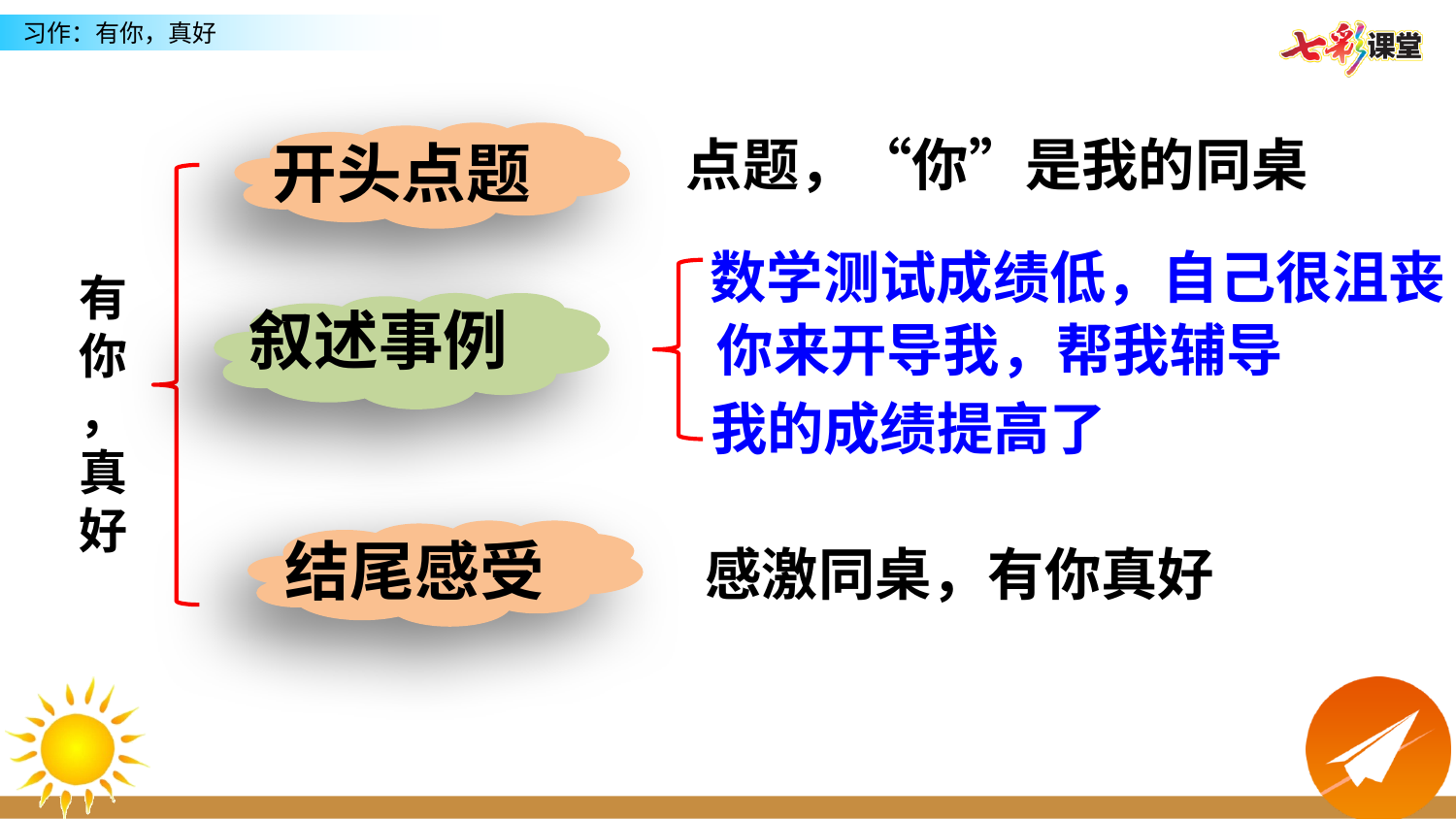

点题，“你”是我的同桌

开头点题

数学测试成绩低，自己很沮丧

有你
，真好
叙述事例

你来开导我，帮我辅导
我的成绩提高了

结尾感受
感激同桌，有你真好